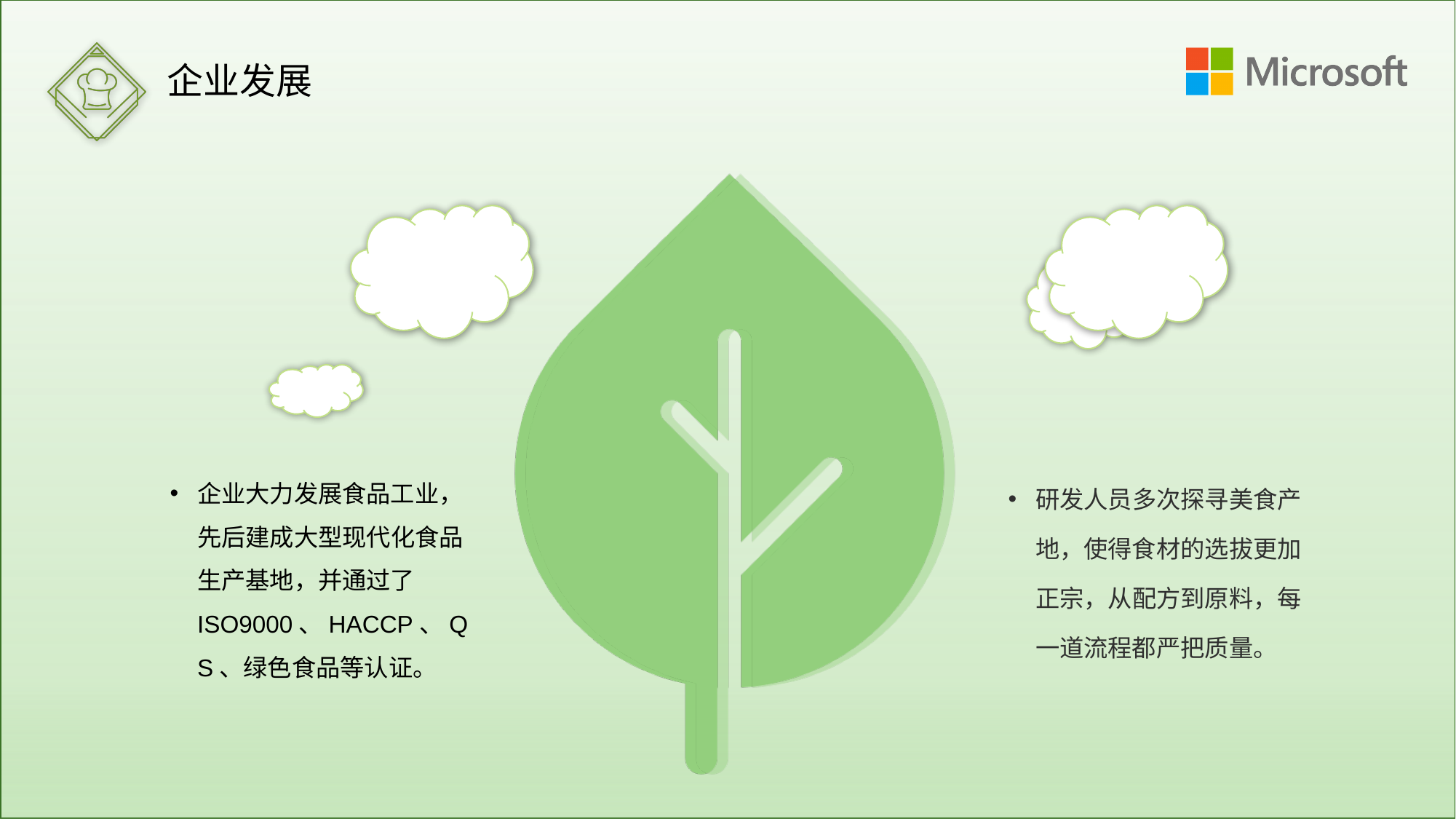

企业发展
企业大力发展食品工业，先后建成大型现代化食品生产基地，并通过了ISO9000、HACCP、QS、绿色食品等认证。
研发人员多次探寻美食产地，使得食材的选拔更加正宗，从配方到原料，每一道流程都严把质量。